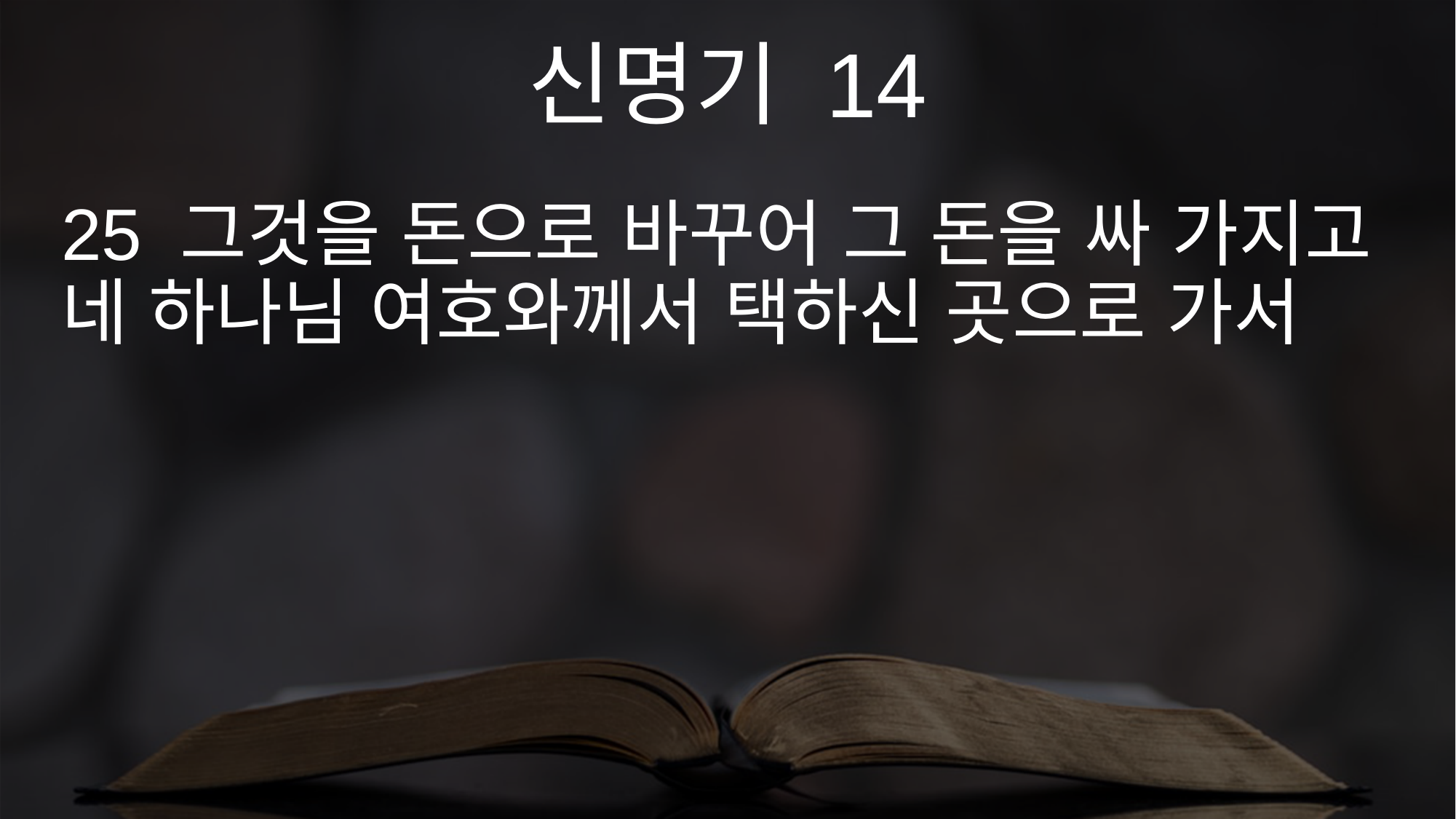

신명기 14
25 그것을 돈으로 바꾸어 그 돈을 싸 가지고 네 하나님 여호와께서 택하신 곳으로 가서